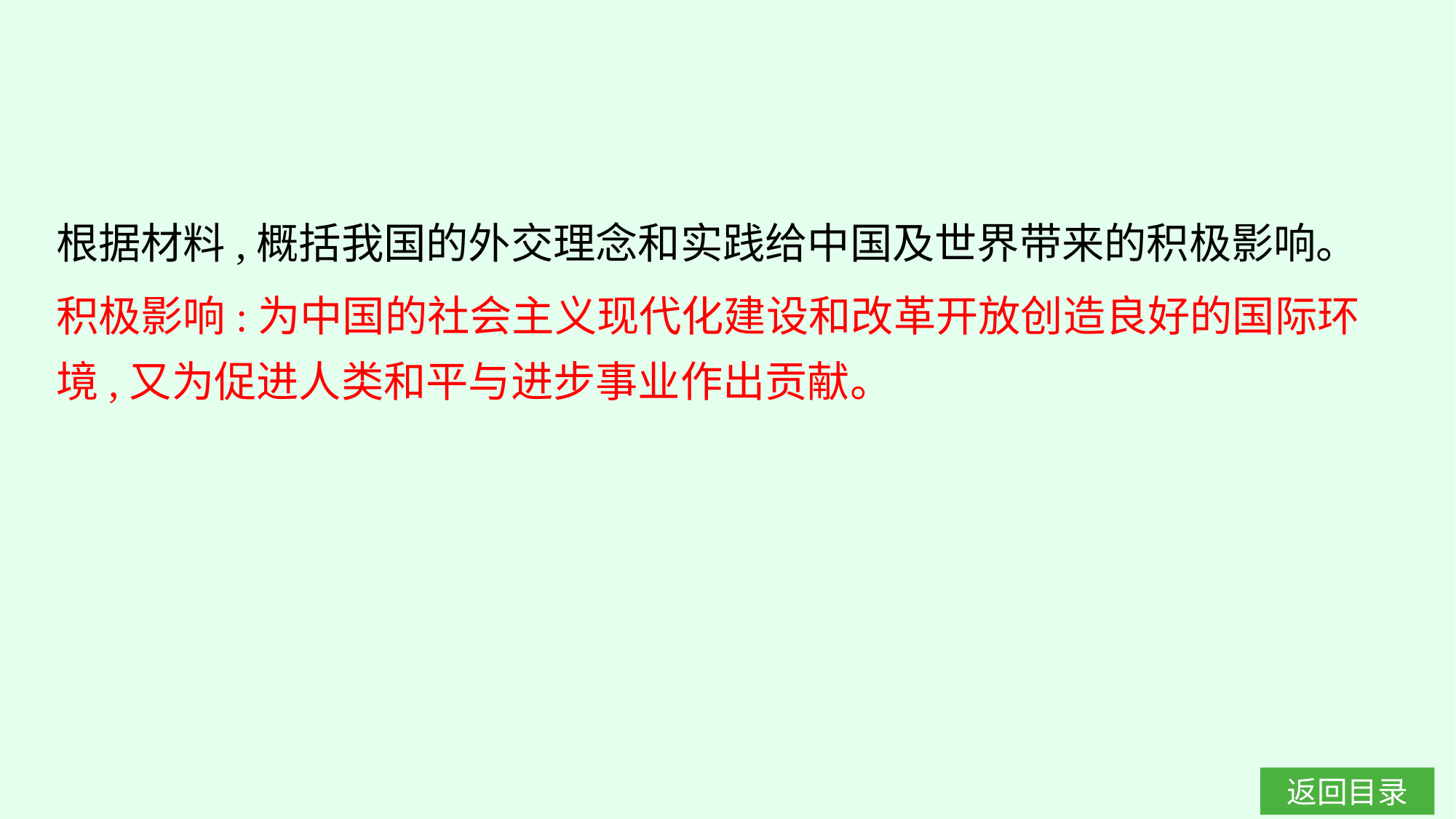

根据材料,概括我国的外交理念和实践给中国及世界带来的积极影响。
积极影响:为中国的社会主义现代化建设和改革开放创造良好的国际环境,又为促进人类和平与进步事业作出贡献。